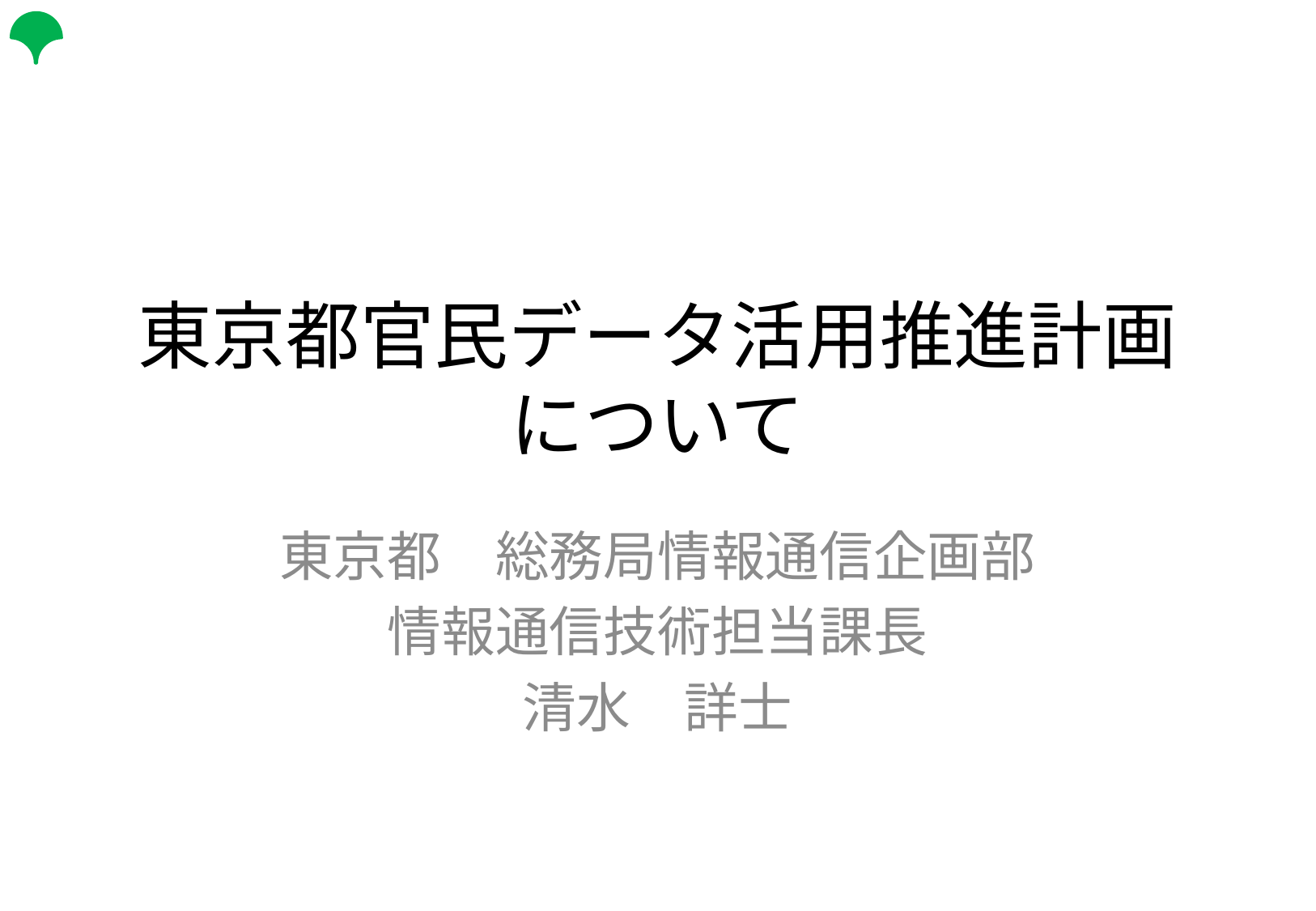

# 東京都官民データ活用推進計画 について
東京都　総務局情報通信企画部
情報通信技術担当課長
清水　詳士